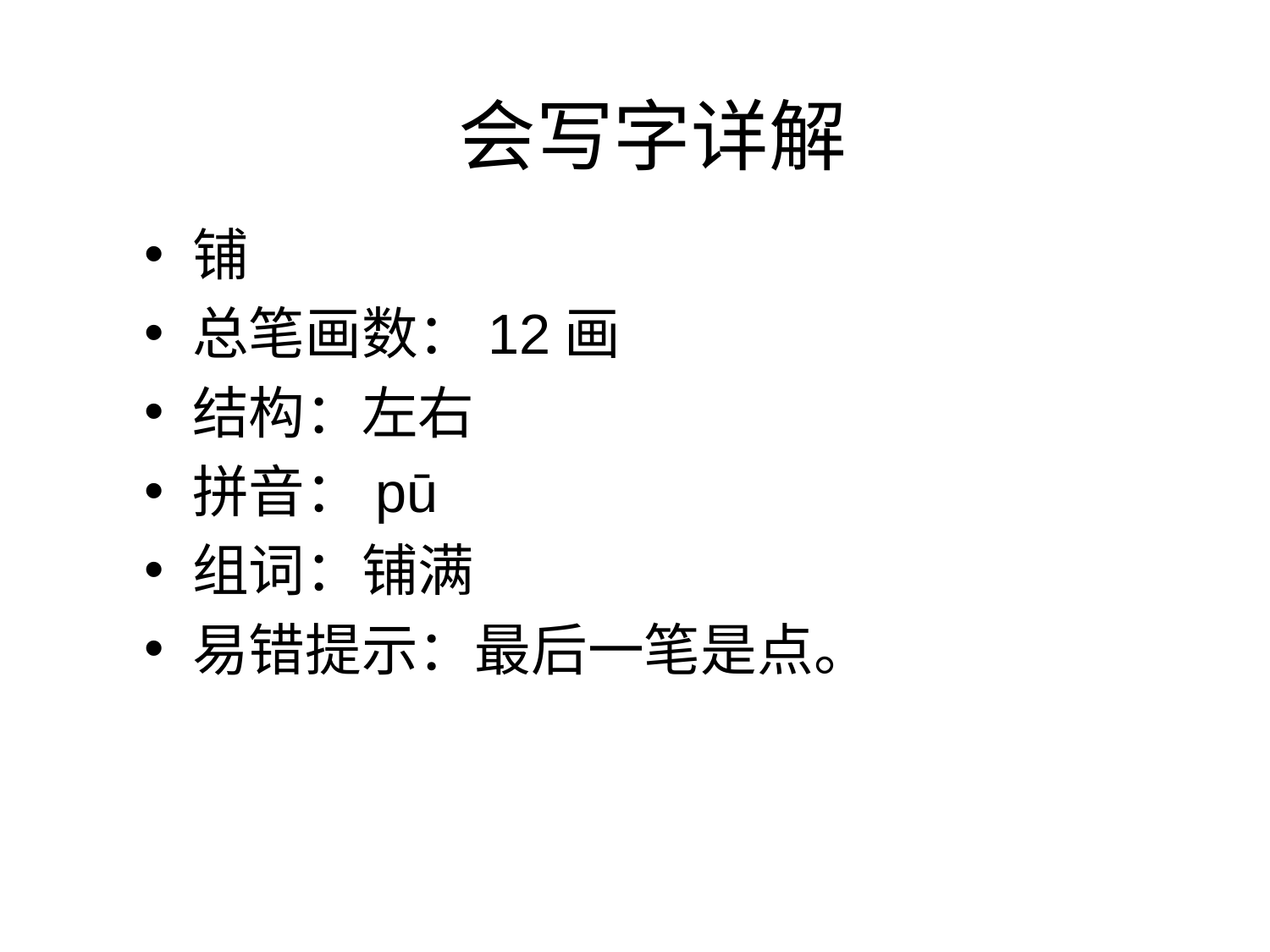

会写字详解
铺
总笔画数：12画
结构：左右
拼音：pū
组词：铺满
易错提示：最后一笔是点。